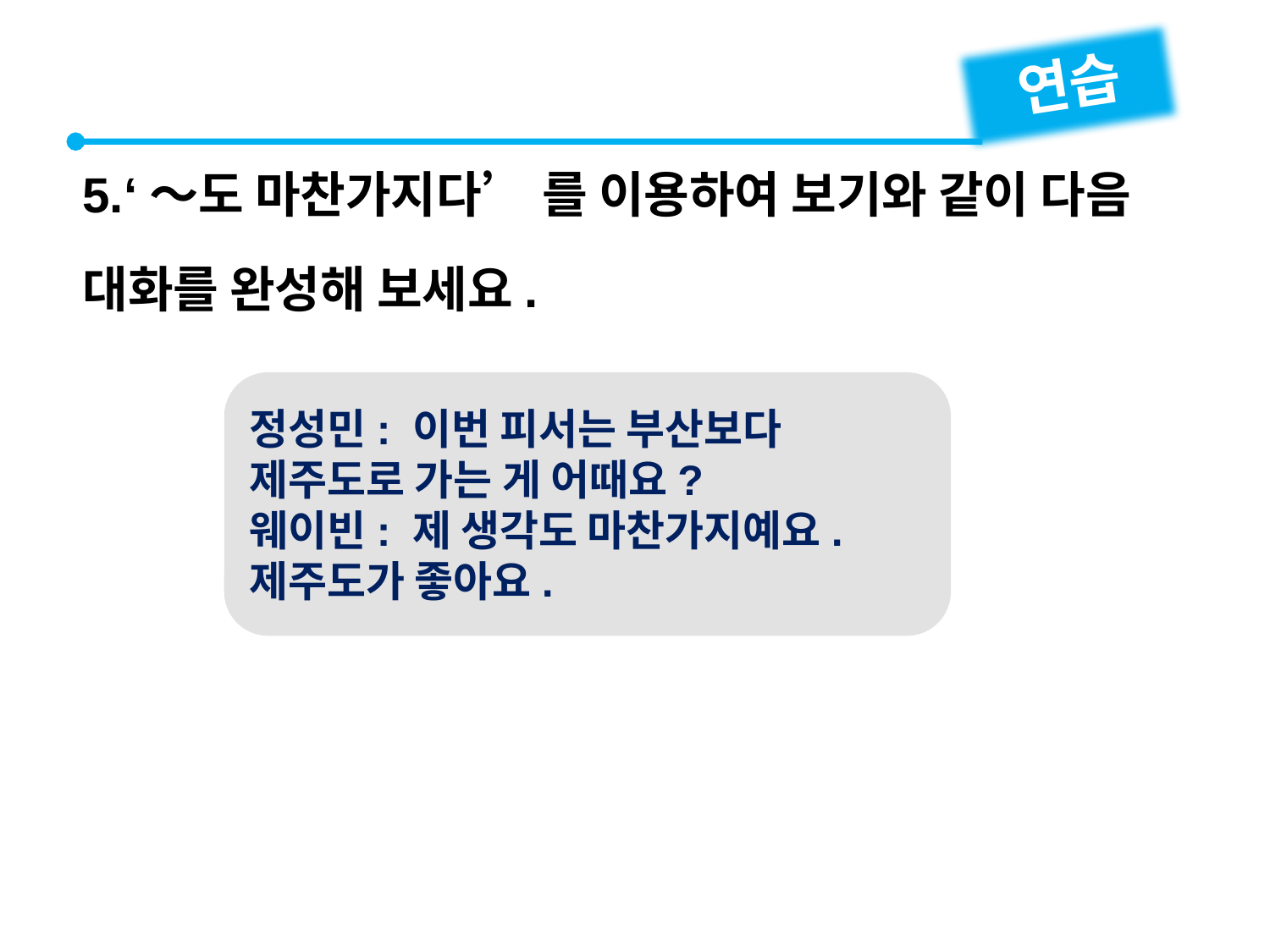

연습
5.‘～도 마찬가지다’ 를 이용하여 보기와 같이 다음 대화를 완성해 보세요.
정성민: 이번 피서는 부산보다 제주도로 가는 게 어때요?
웨이빈: 제 생각도 마찬가지예요. 제주도가 좋아요.